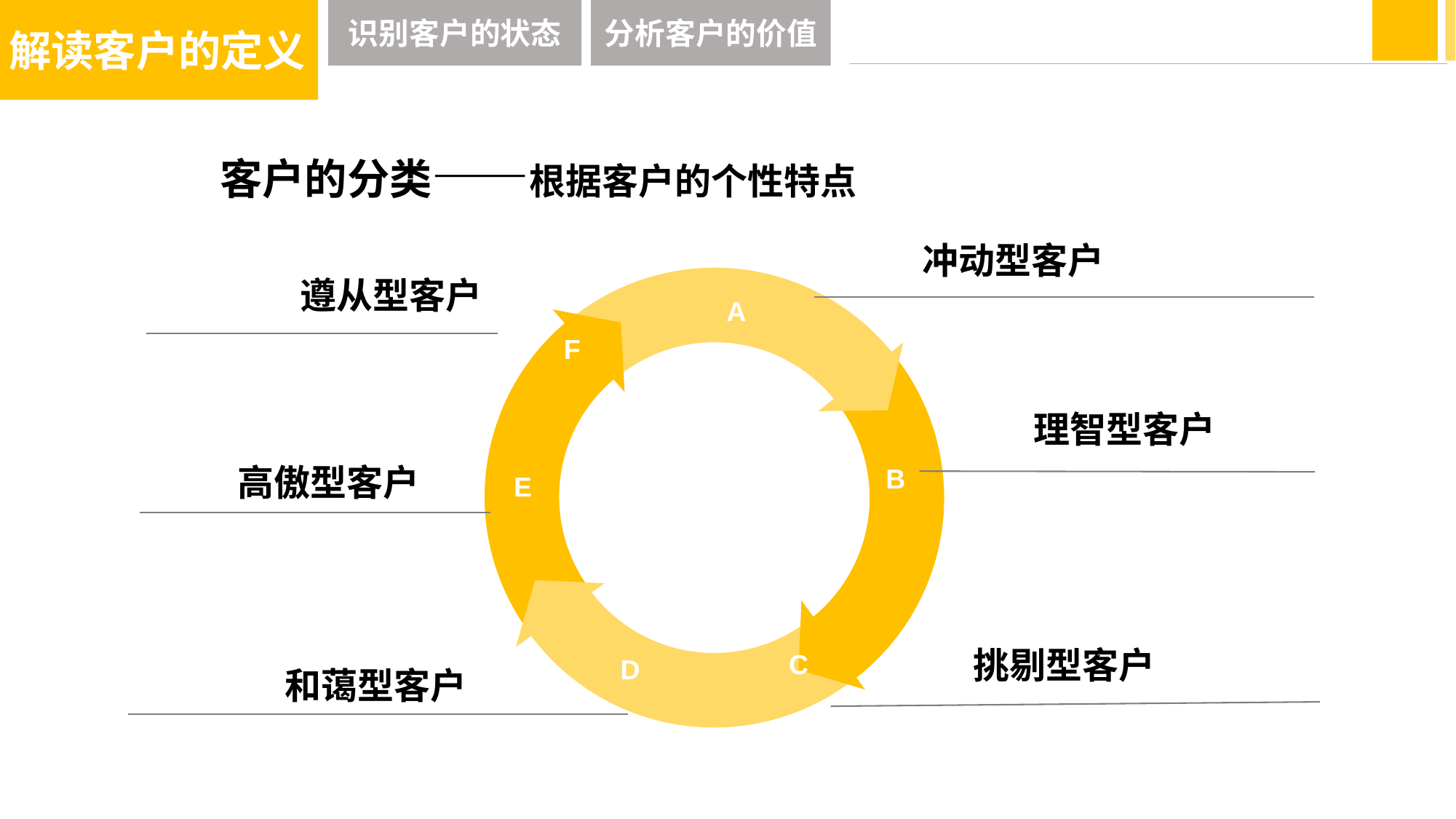

解读客户的定义
识别客户的状态
分析客户的价值

客户的分类——根据客户的个性特点
冲动型客户
遵从型客户

A

B
E
20%

C

F
理智型客户
高傲型客户
挑剔型客户
D
和蔼型客户